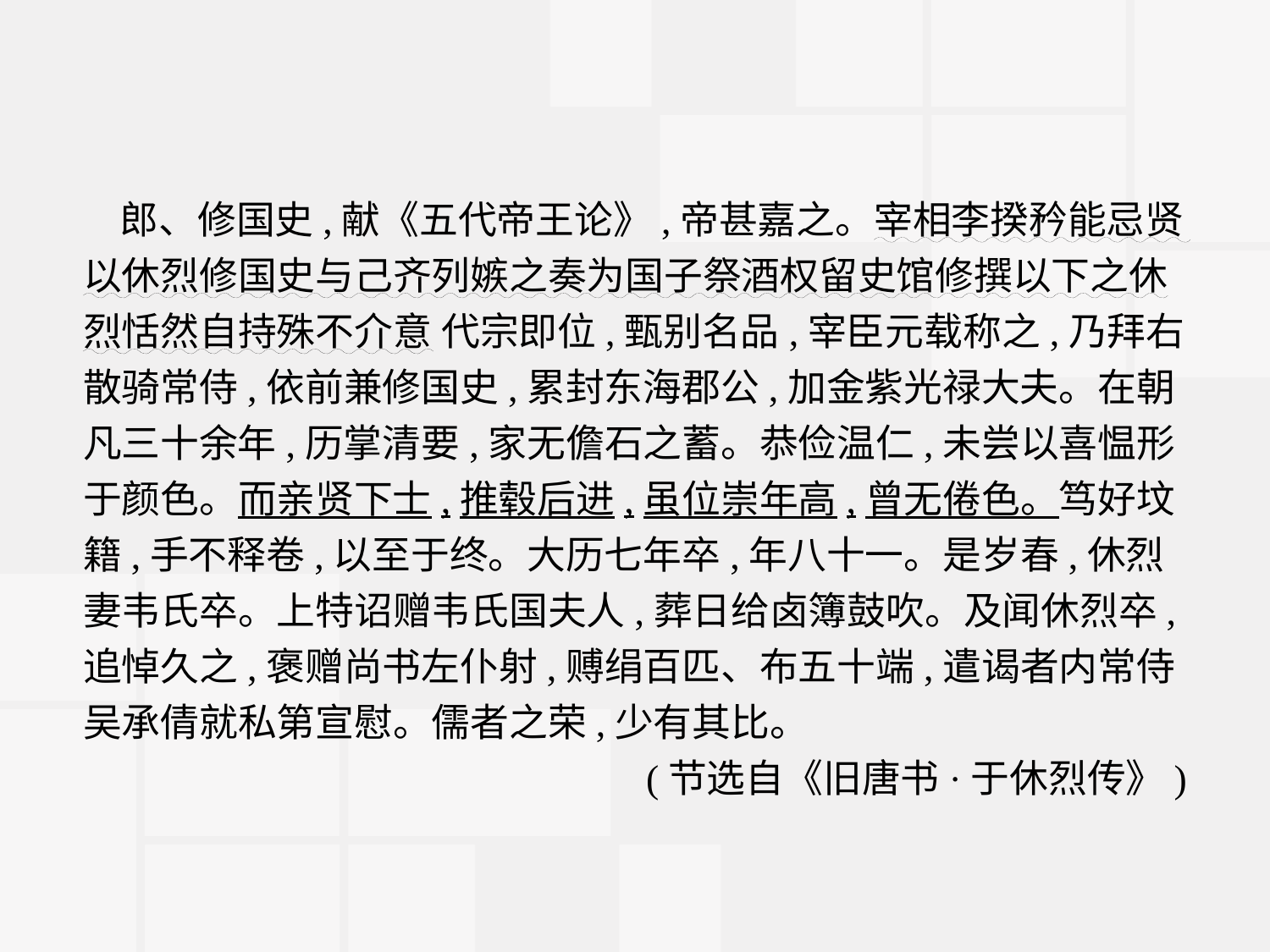

郎、修国史,献《五代帝王论》,帝甚嘉之。宰相李揆矜能忌贤以休烈修国史与己齐列嫉之奏为国子祭酒权留史馆修撰以下之休烈恬然自持殊不介意 代宗即位,甄别名品,宰臣元载称之,乃拜右散骑常侍,依前兼修国史,累封东海郡公,加金紫光禄大夫。在朝凡三十余年,历掌清要,家无儋石之蓄。恭俭温仁,未尝以喜愠形于颜色。而亲贤下士,推毂后进,虽位崇年高,曾无倦色。笃好坟籍,手不释卷,以至于终。大历七年卒,年八十一。是岁春,休烈妻韦氏卒。上特诏赠韦氏国夫人,葬日给卤簿鼓吹。及闻休烈卒,追悼久之,褒赠尚书左仆射,赙绢百匹、布五十端,遣谒者内常侍吴承倩就私第宣慰。儒者之荣,少有其比。
(节选自《旧唐书·于休烈传》)